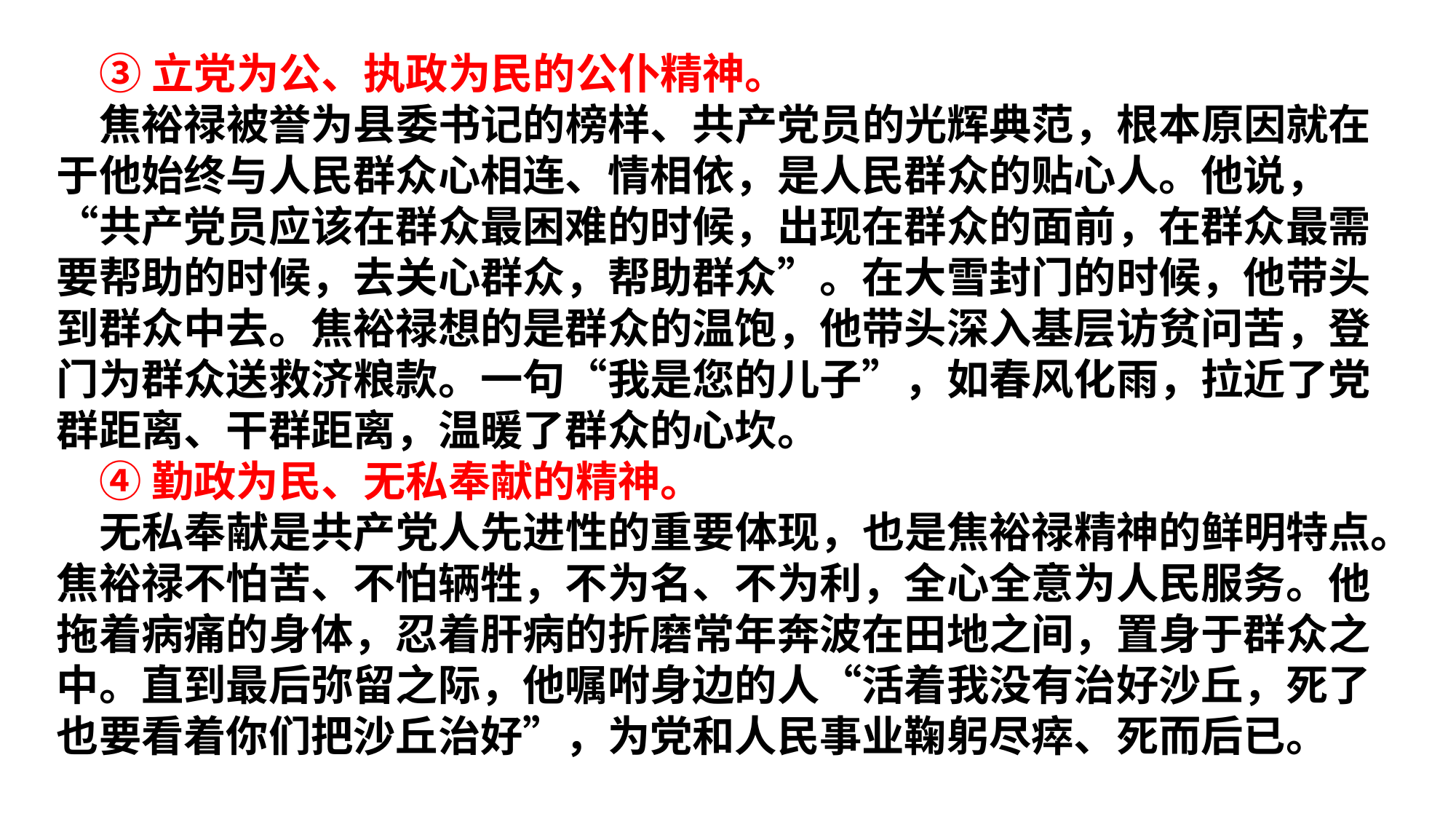

③立党为公、执政为民的公仆精神。
焦裕禄被誉为县委书记的榜样、共产党员的光辉典范，根本原因就在于他始终与人民群众心相连、情相依，是人民群众的贴心人。他说，“共产党员应该在群众最困难的时候，出现在群众的面前，在群众最需要帮助的时候，去关心群众，帮助群众”。在大雪封门的时候，他带头到群众中去。焦裕禄想的是群众的温饱，他带头深入基层访贫问苦，登门为群众送救济粮款。一句“我是您的儿子”，如春风化雨，拉近了党群距离、干群距离，温暖了群众的心坎。
④勤政为民、无私奉献的精神。
无私奉献是共产党人先进性的重要体现，也是焦裕禄精神的鲜明特点。焦裕禄不怕苦、不怕辆牲，不为名、不为利，全心全意为人民服务。他拖着病痛的身体，忍着肝病的折磨常年奔波在田地之间，置身于群众之中。直到最后弥留之际，他嘱咐身边的人“活着我没有治好沙丘，死了也要看着你们把沙丘治好”，为党和人民事业鞠躬尽瘁、死而后已。